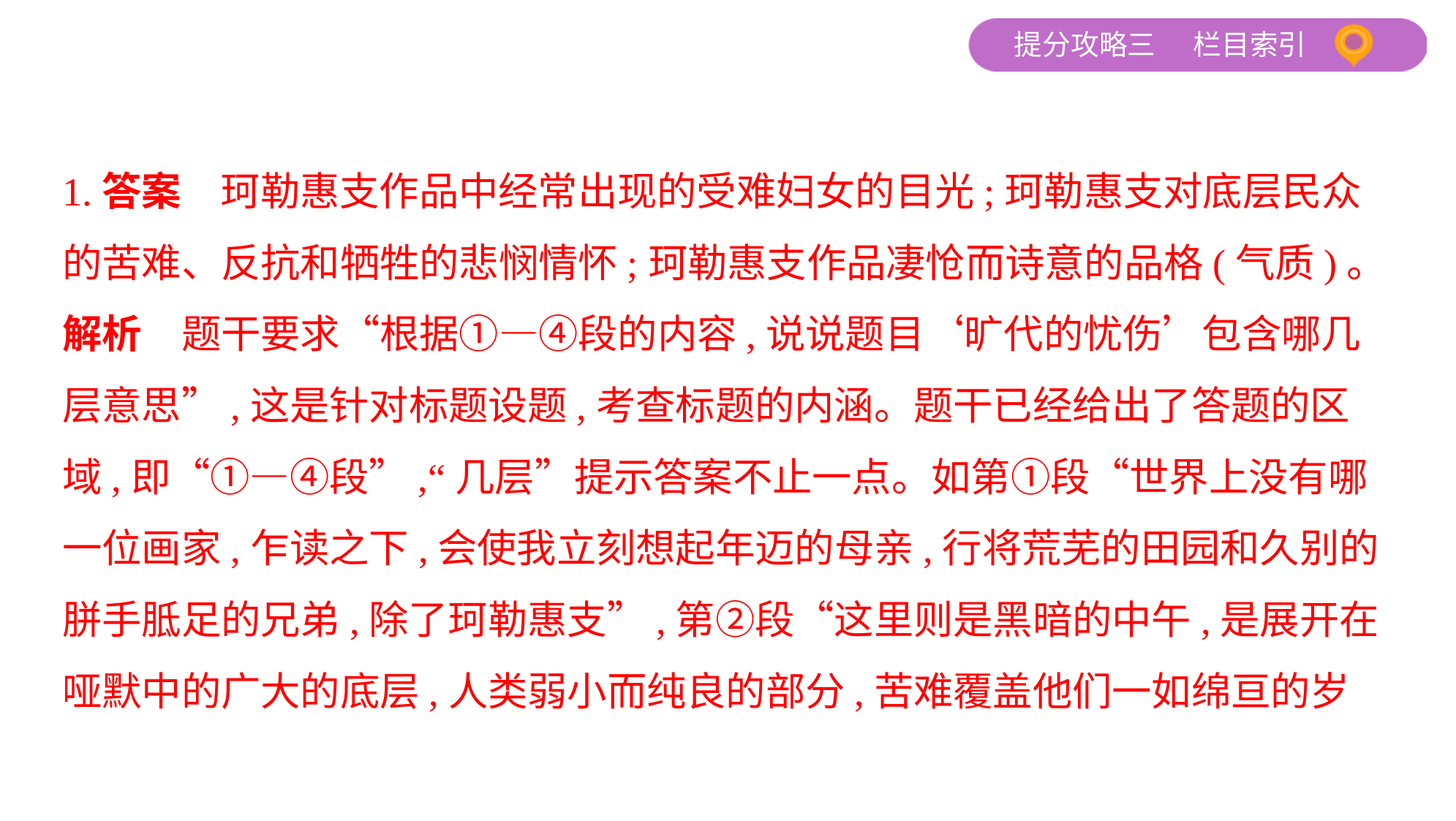

1.答案　珂勒惠支作品中经常出现的受难妇女的目光;珂勒惠支对底层民众
的苦难、反抗和牺牲的悲悯情怀;珂勒惠支作品凄怆而诗意的品格(气质)。
解析　题干要求“根据①—④段的内容,说说题目‘旷代的忧伤’包含哪几
层意思”,这是针对标题设题,考查标题的内涵。题干已经给出了答题的区
域,即“①—④段”,“几层”提示答案不止一点。如第①段“世界上没有哪
一位画家,乍读之下,会使我立刻想起年迈的母亲,行将荒芜的田园和久别的
胼手胝足的兄弟,除了珂勒惠支”,第②段“这里则是黑暗的中午,是展开在
哑默中的广大的底层,人类弱小而纯良的部分,苦难覆盖他们一如绵亘的岁